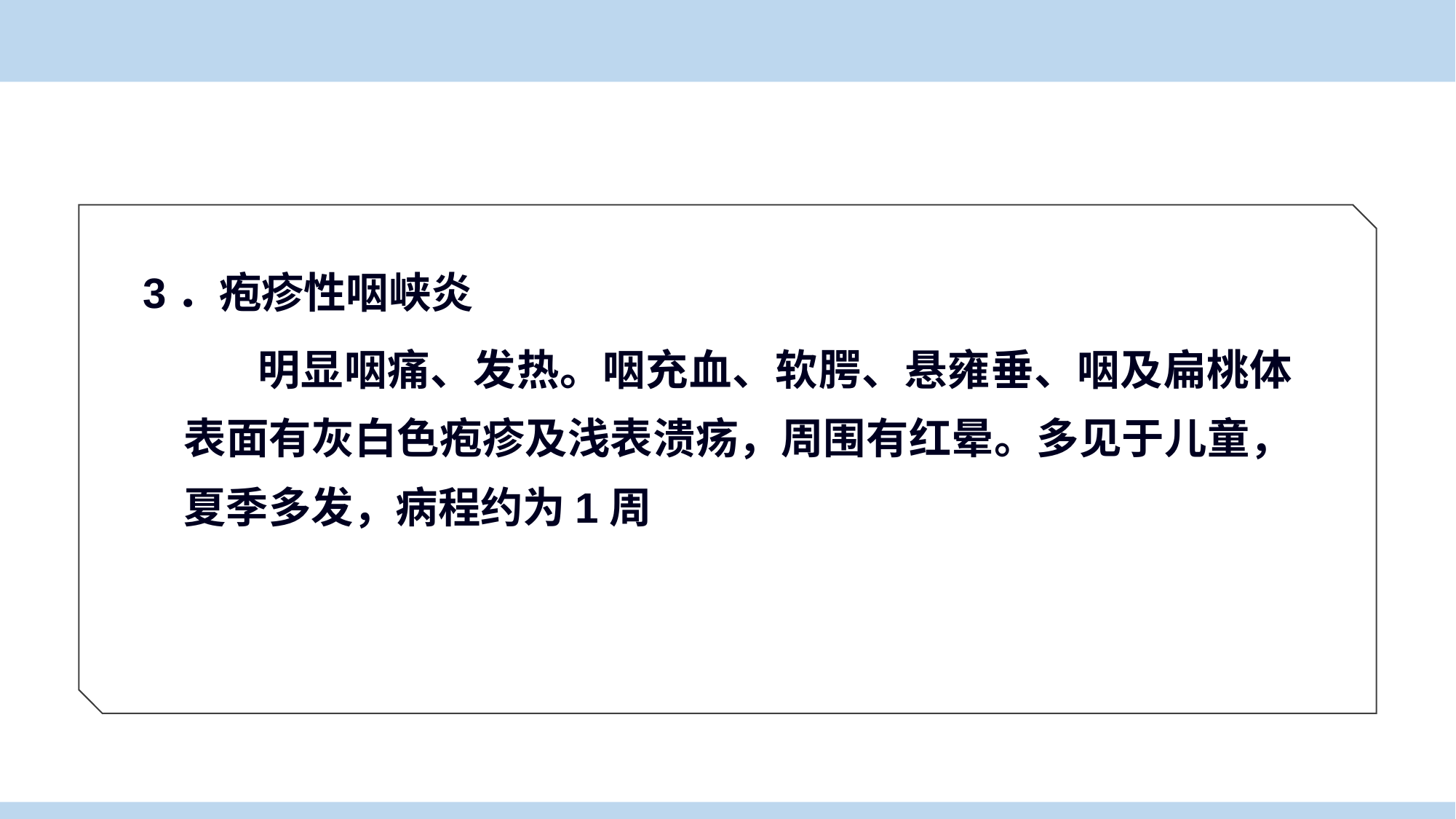

3．疱疹性咽峡炎
          明显咽痛、发热。咽充血、软腭、悬雍垂、咽及扁桃体表面有灰白色疱疹及浅表溃疡，周围有红晕。多见于儿童，夏季多发，病程约为1周